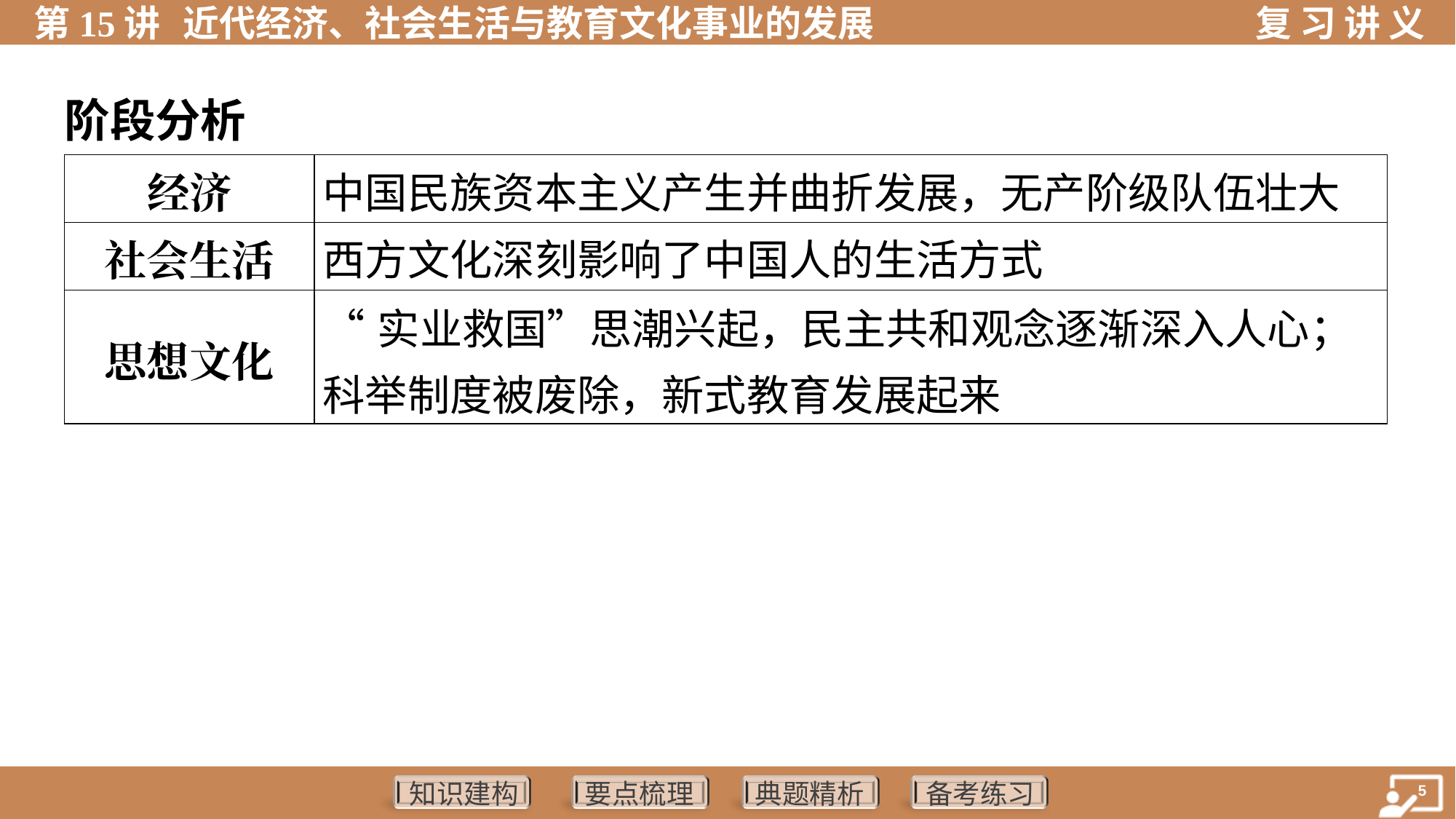

阶段分析
| 经济 | 中国民族资本主义产生并曲折发展，无产阶级队伍壮大 |
| --- | --- |
| 社会生活 | 西方文化深刻影响了中国人的生活方式 |
| 思想文化 | “实业救国”思潮兴起，民主共和观念逐渐深入人心；科举制度被废除，新式教育发展起来 |